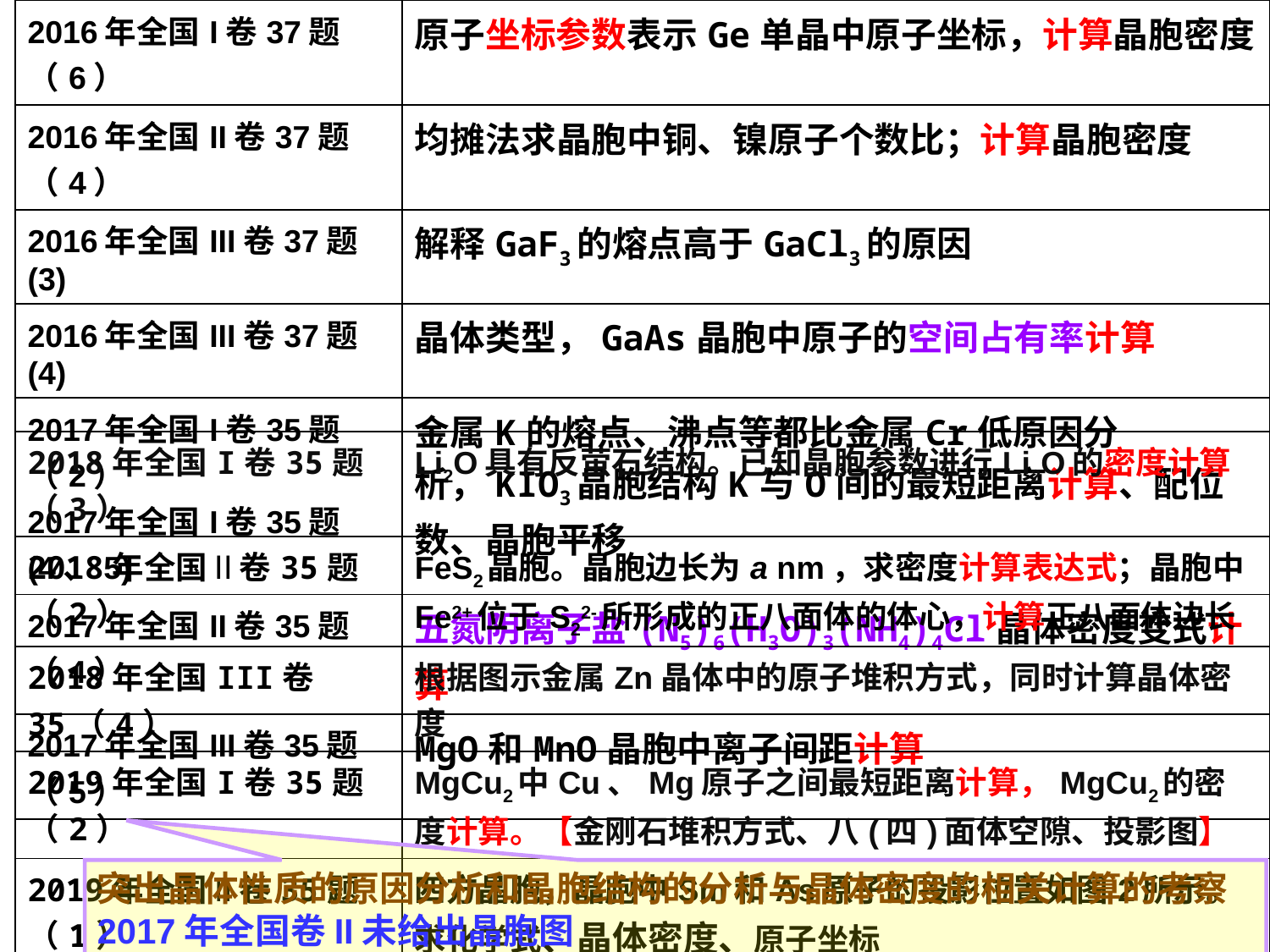

| 2016年全国I卷37题（6） | 原子坐标参数表示Ge单晶中原子坐标，计算晶胞密度 |
| --- | --- |
| 2016年全国II卷37题（4） | 均摊法求晶胞中铜、镍原子个数比；计算晶胞密度 |
| 2016年全国III卷37题(3) | 解释GaF3的熔点高于GaCl3的原因 |
| 2016年全国III卷37题(4) | 晶体类型，GaAs晶胞中原子的空间占有率计算 |
| 2017年全国I卷35题（2） 2017年全国I卷35题(4、5) | 金属K的熔点、沸点等都比金属Cr低原因分析，KIO3晶胞结构K与O间的最短距离计算、配位数、晶胞平移 |
| 2017年全国II卷35题（4） | 五氮阴离子盐(N5)6(H3O)3(NH4)4Cl晶体密度变式计算 |
| 2017年全国III卷35题（5） | MgO和MnO晶胞中离子间距计算 |
| 2018年全国I卷35题（3） | Li2O具有反萤石结构。已知晶胞参数进行Li2O的密度计算 |
| --- | --- |
| 2018年全国Ⅱ卷35题（2） | FeS2晶胞。晶胞边长为a nm，求密度计算表达式；晶胞中Fe2+位于S22-所形成的正八面体的体心，计算正八面体边长 |
| 2018年全国III卷35（4） | 根据图示金属Zn晶体中的原子堆积方式，同时计算晶体密度 |
| 2019年全国I卷35题（2） | MgCu2中Cu、Mg原子之间最短距离计算，MgCu2的密度计算。【金刚石堆积方式、八(四)面体空隙、投影图】 |
| 2019年全国Ⅱ卷35题（1） | 四方晶胞，晶胞中Sm和As原子的投影位置如图2所示。求化学式、晶体密度、原子坐标 |
| 2019年全国III卷35（4） | 根据直链的多磷酸盐的结构推导该类结构的通式 |
突出晶体性质的原因分析和晶胞结构的分析与晶体密度的相关计算的考察
2017年全国卷II未给出晶胞图